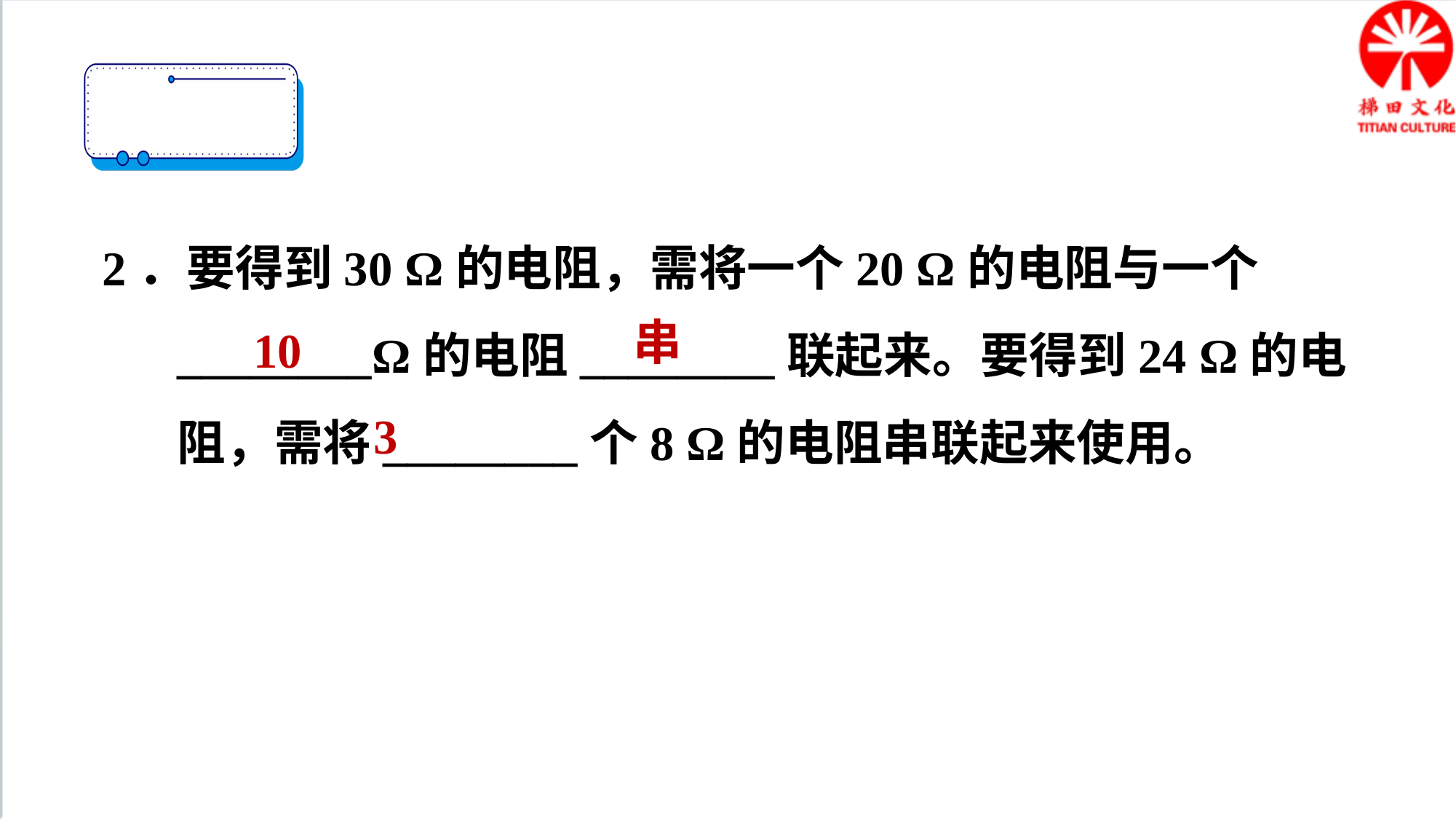

2．要得到30 Ω的电阻，需将一个20 Ω的电阻与一个________Ω的电阻________联起来。要得到24 Ω的电阻，需将________个8 Ω的电阻串联起来使用。
串
10
3